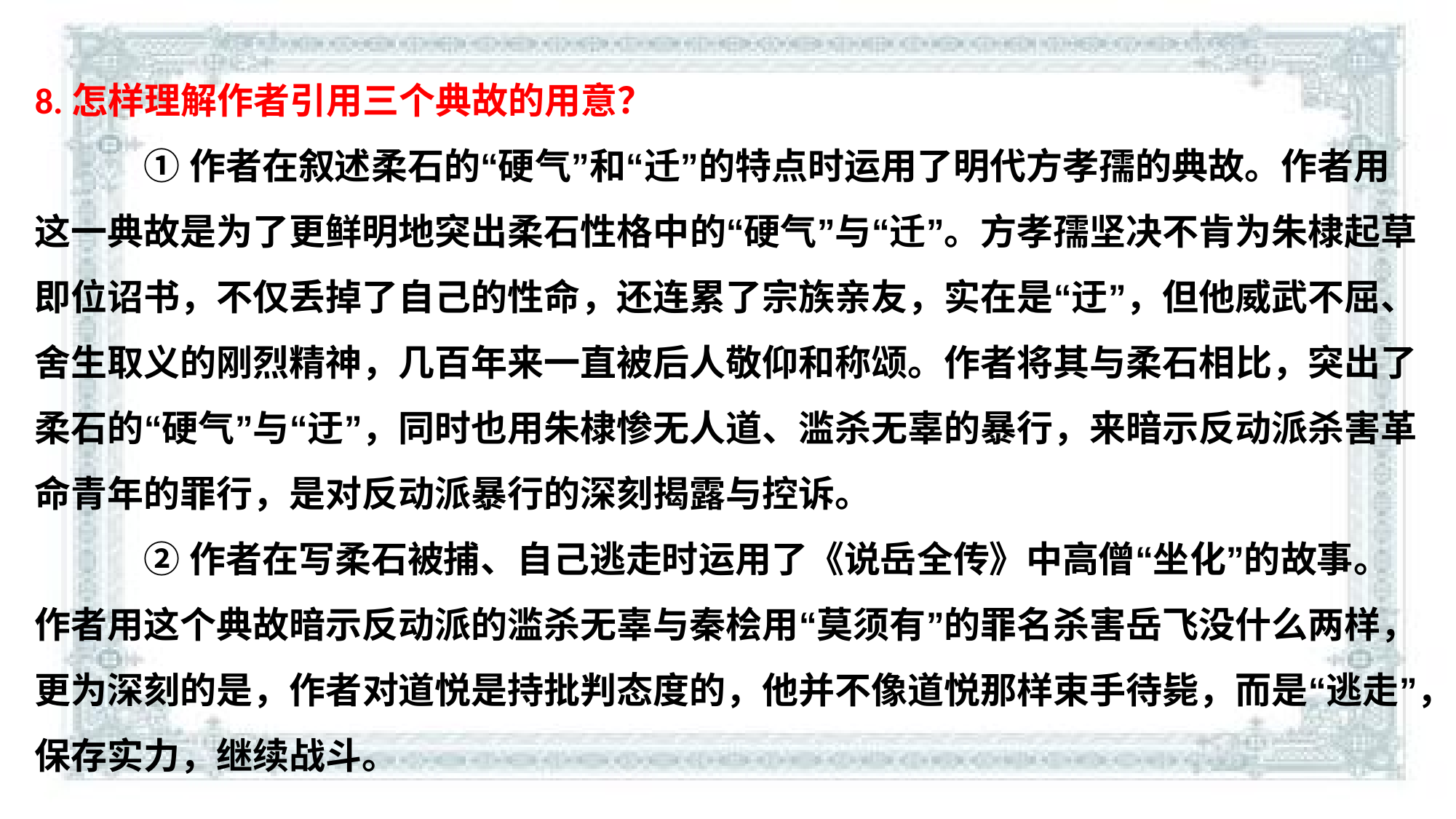

8.怎样理解作者引用三个典故的用意？
	①作者在叙述柔石的“硬气”和“迁”的特点时运用了明代方孝孺的典故。作者用这一典故是为了更鲜明地突出柔石性格中的“硬气”与“迁”。方孝孺坚决不肯为朱棣起草即位诏书，不仅丢掉了自己的性命，还连累了宗族亲友，实在是“迂”，但他威武不屈、舍生取义的刚烈精神，几百年来一直被后人敬仰和称颂。作者将其与柔石相比，突出了柔石的“硬气”与“迂”，同时也用朱棣惨无人道、滥杀无辜的暴行，来暗示反动派杀害革命青年的罪行，是对反动派暴行的深刻揭露与控诉。
	②作者在写柔石被捕、自己逃走时运用了《说岳全传》中高僧“坐化”的故事。作者用这个典故暗示反动派的滥杀无辜与秦桧用“莫须有”的罪名杀害岳飞没什么两样，更为深刻的是，作者对道悦是持批判态度的，他并不像道悦那样束手待毙，而是“逃走”，保存实力，继续战斗。